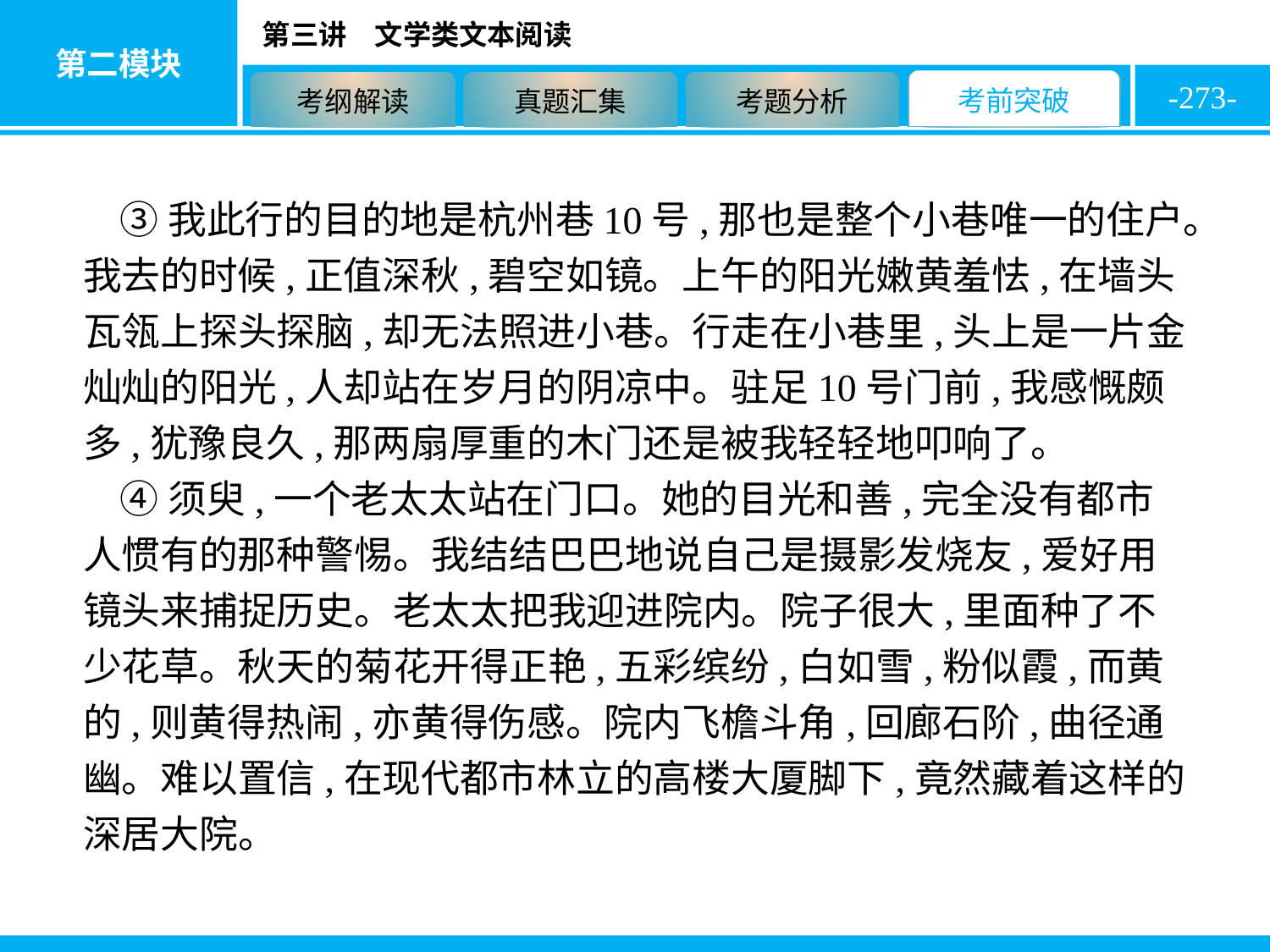

-273-
③我此行的目的地是杭州巷10号,那也是整个小巷唯一的住户。我去的时候,正值深秋,碧空如镜。上午的阳光嫩黄羞怯,在墙头瓦瓴上探头探脑,却无法照进小巷。行走在小巷里,头上是一片金灿灿的阳光,人却站在岁月的阴凉中。驻足10号门前,我感慨颇多,犹豫良久,那两扇厚重的木门还是被我轻轻地叩响了。
④须臾,一个老太太站在门口。她的目光和善,完全没有都市人惯有的那种警惕。我结结巴巴地说自己是摄影发烧友,爱好用镜头来捕捉历史。老太太把我迎进院内。院子很大,里面种了不少花草。秋天的菊花开得正艳,五彩缤纷,白如雪,粉似霞,而黄的,则黄得热闹,亦黄得伤感。院内飞檐斗角,回廊石阶,曲径通幽。难以置信,在现代都市林立的高楼大厦脚下,竟然藏着这样的深居大院。